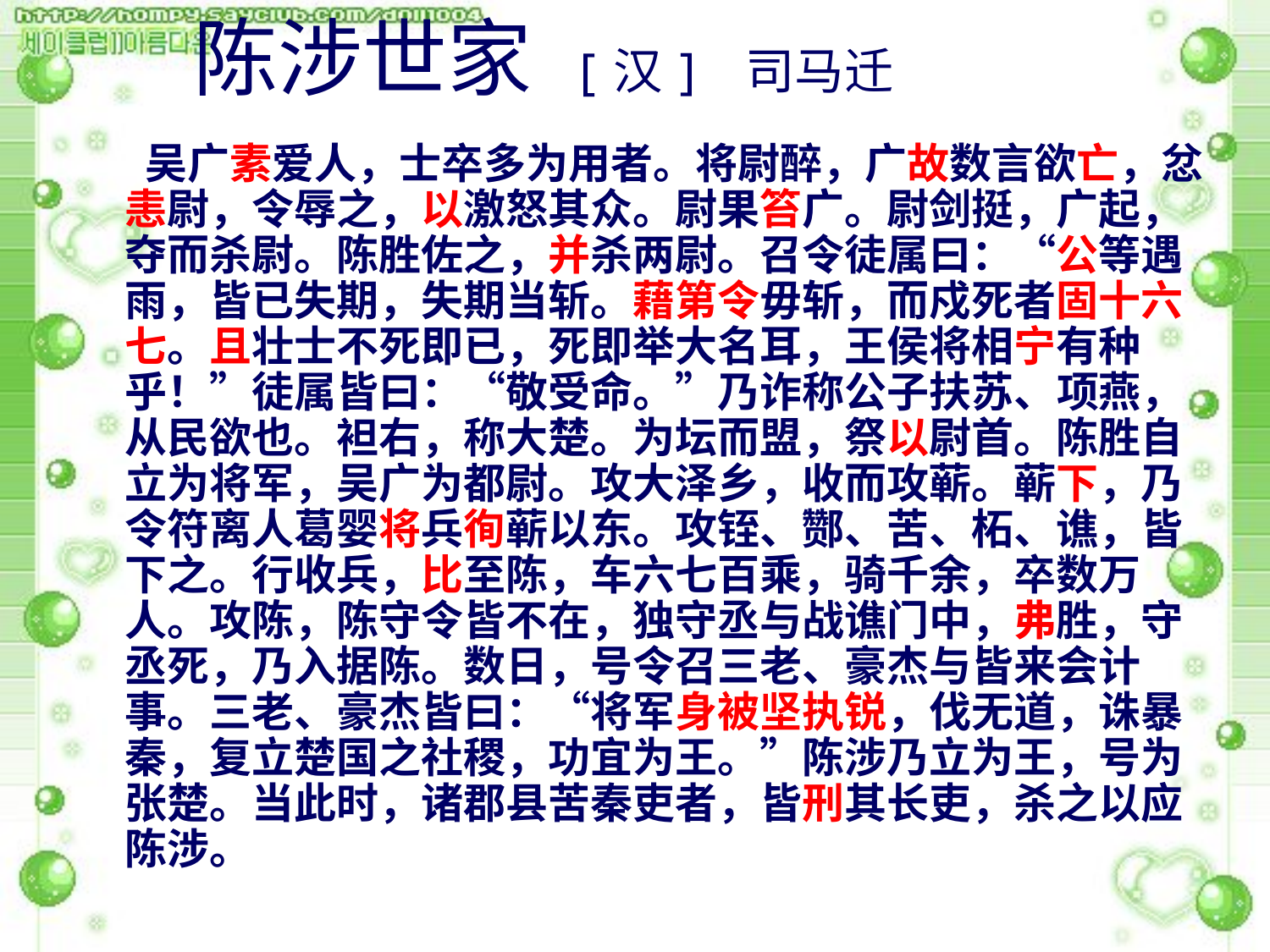

陈涉世家 [汉] 司马迁
      吴广素爱人，士卒多为用者。将尉醉，广故数言欲亡，忿恚尉，令辱之，以激怒其众。尉果笞广。尉剑挺，广起，夺而杀尉。陈胜佐之，并杀两尉。召令徒属曰：“公等遇雨，皆已失期，失期当斩。藉第令毋斩，而戍死者固十六七。且壮士不死即已，死即举大名耳，王侯将相宁有种乎！”徒属皆曰：“敬受命。”乃诈称公子扶苏、项燕，从民欲也。袒右，称大楚。为坛而盟，祭以尉首。陈胜自立为将军，吴广为都尉。攻大泽乡，收而攻蕲。蕲下，乃令符离人葛婴将兵徇蕲以东。攻铚、酂、苦、柘、谯，皆下之。行收兵，比至陈，车六七百乘，骑千余，卒数万人。攻陈，陈守令皆不在，独守丞与战谯门中，弗胜，守丞死，乃入据陈。数日，号令召三老、豪杰与皆来会计事。三老、豪杰皆曰：“将军身被坚执锐，伐无道，诛暴秦，复立楚国之社稷，功宜为王。”陈涉乃立为王，号为张楚。当此时，诸郡县苦秦吏者，皆刑其长吏，杀之以应陈涉。